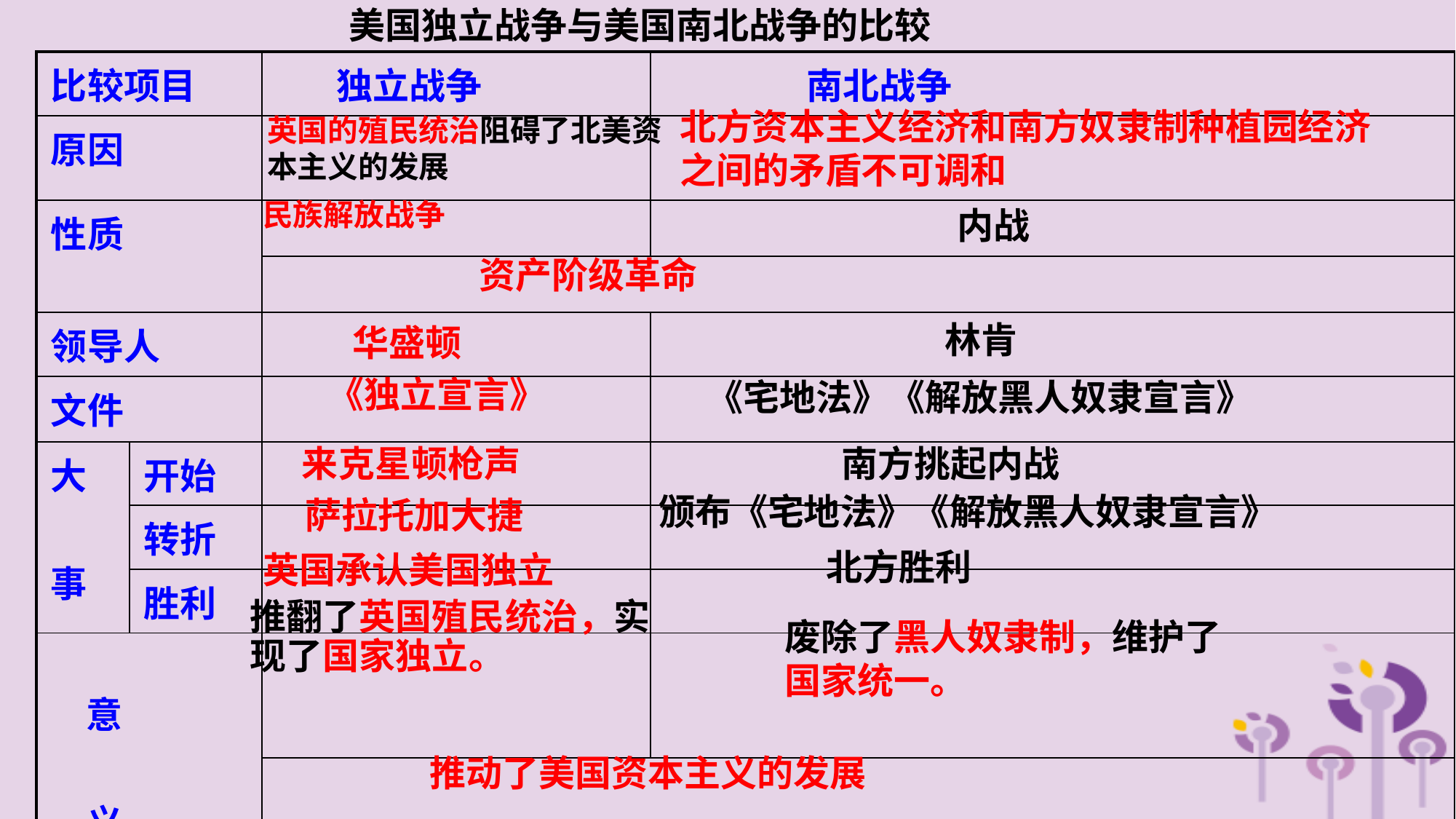

美国独立战争与美国南北战争的比较
| 比较项目 |  | 独立战争 | 南北战争 |
| --- | --- | --- | --- |
| 原因 |  |  |  |
| 性质 |  |  |  |
|  |  |  |  |
| 领导人 |  |  |  |
| 文件 |  |  |  |
| 大 事 | 开始 |  |  |
|  | 转折 |  |  |
|  | 胜利 |  |  |
| 意 义 |  |  |  |
|  |  |  |  |
北方资本主义经济和南方奴隶制种植园经济之间的矛盾不可调和
英国的殖民统治阻碍了北美资本主义的发展

    民族解放战争
内战
 　　　　　资产阶级革命
林肯
     华盛顿
《独立宣言》
《宅地法》《解放黑人奴隶宣言》
   来克星顿枪声
南方挑起内战
颁布《宅地法》《解放黑人奴隶宣言》
  萨拉托加大捷
    北方胜利
英国承认美国独立
推翻了英国殖民统治，实现了国家独立。
废除了黑人奴隶制，维护了国家统一。
      推动了美国资本主义的发展